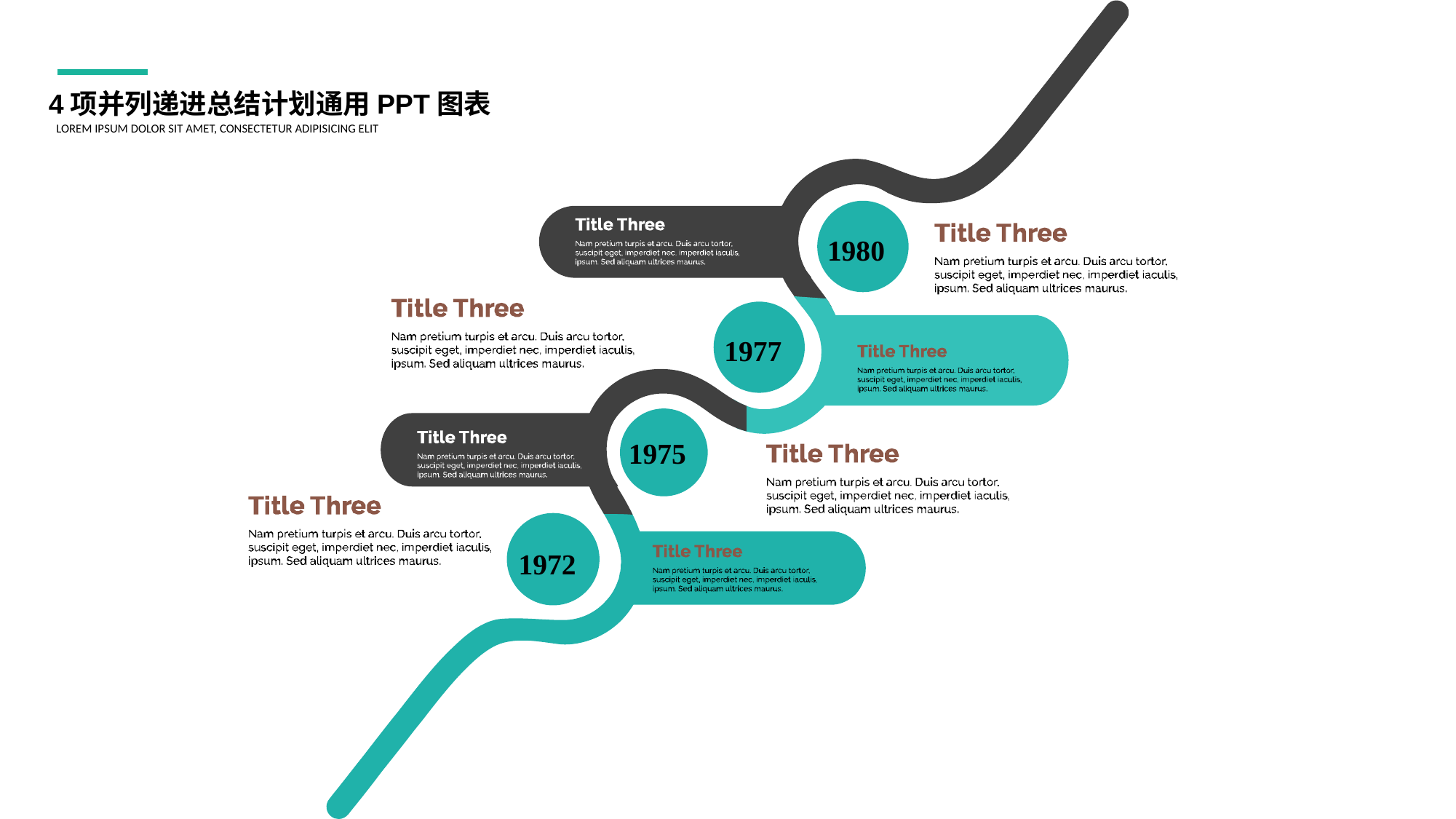

4项并列递进总结计划通用PPT图表
LOREM IPSUM DOLOR SIT AMET, CONSECTETUR ADIPISICING ELIT

1980

1977

1975

1972